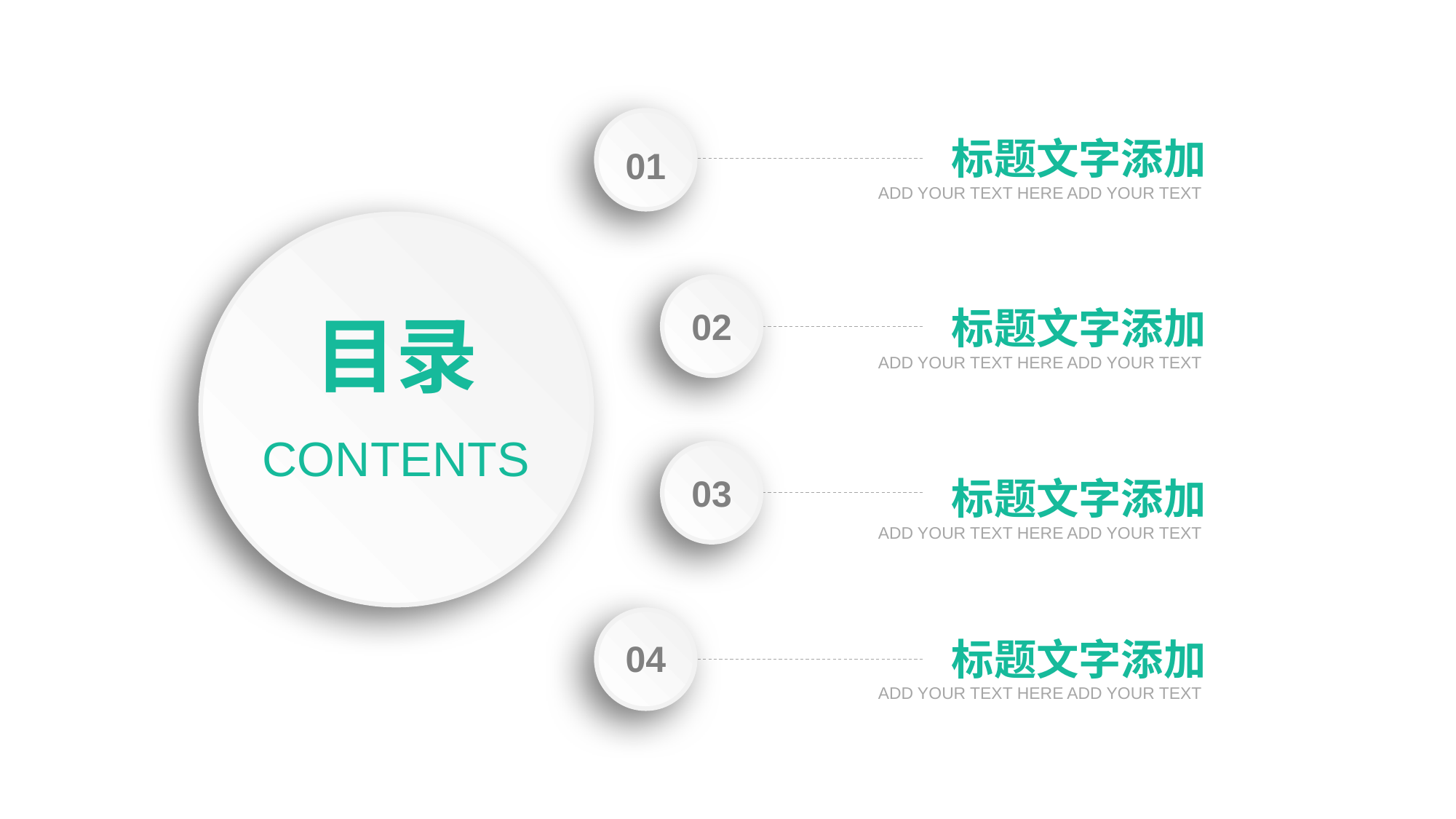

标题文字添加
01
ADD YOUR TEXT HERE ADD YOUR TEXT

标题文字添加
02
ADD YOUR TEXT HERE ADD YOUR TEXT
目录
CONTENTS

03
标题文字添加
ADD YOUR TEXT HERE ADD YOUR TEXT

标题文字添加
04
ADD YOUR TEXT HERE ADD YOUR TEXT